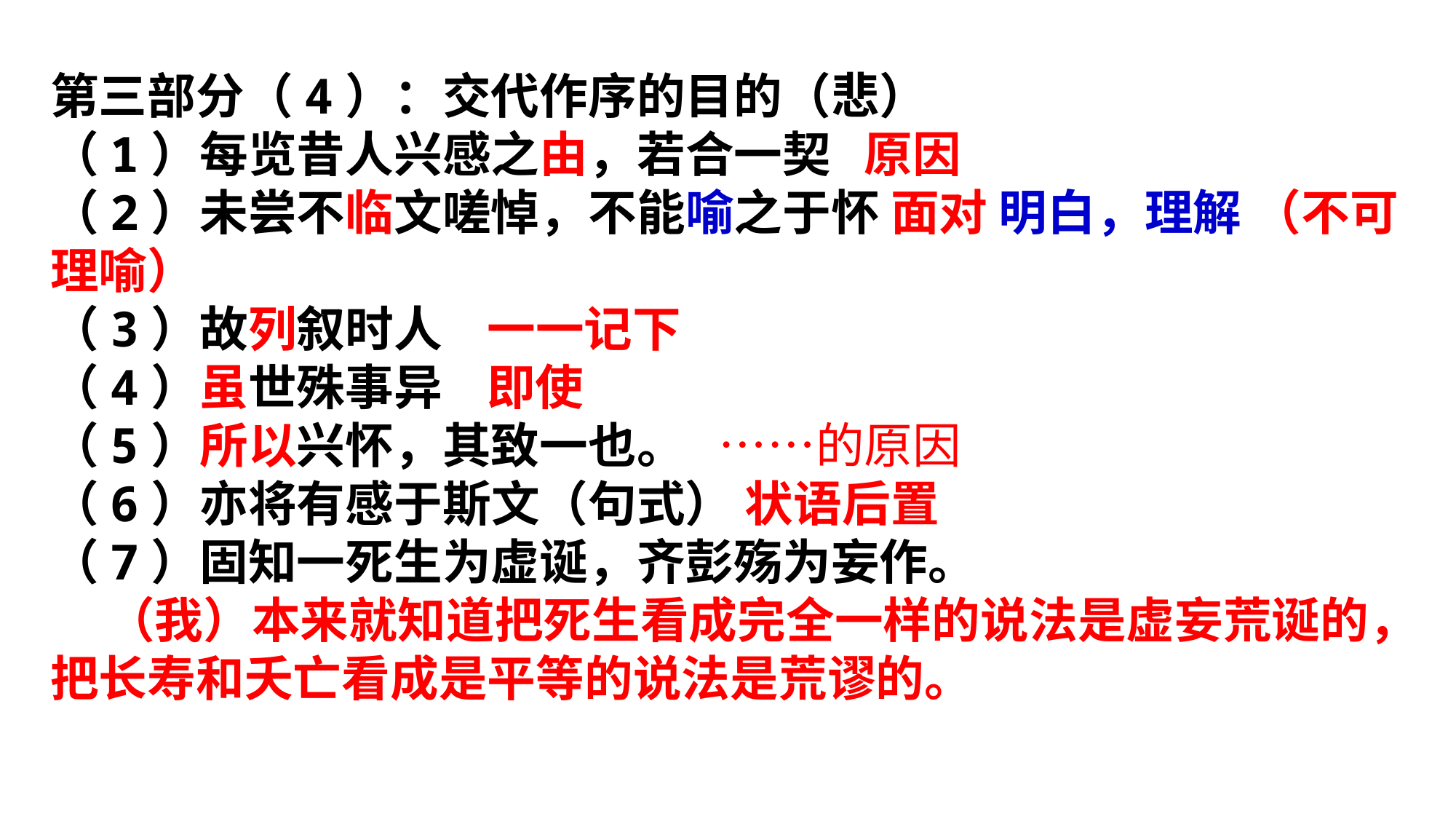

第三部分（4）：交代作序的目的（悲）
（1）每览昔人兴感之由，若合一契   原因
（2）未尝不临文嗟悼，不能喻之于怀 面对 明白，理解 （不可理喻）
（3）故列叙时人    一一记下
（4）虽世殊事异    即使
（5）所以兴怀，其致一也。   ……的原因
（6）亦将有感于斯文（句式） 状语后置
（7）固知一死生为虚诞，齐彭殇为妄作。
    （我）本来就知道把死生看成完全一样的说法是虚妄荒诞的，把长寿和夭亡看成是平等的说法是荒谬的。